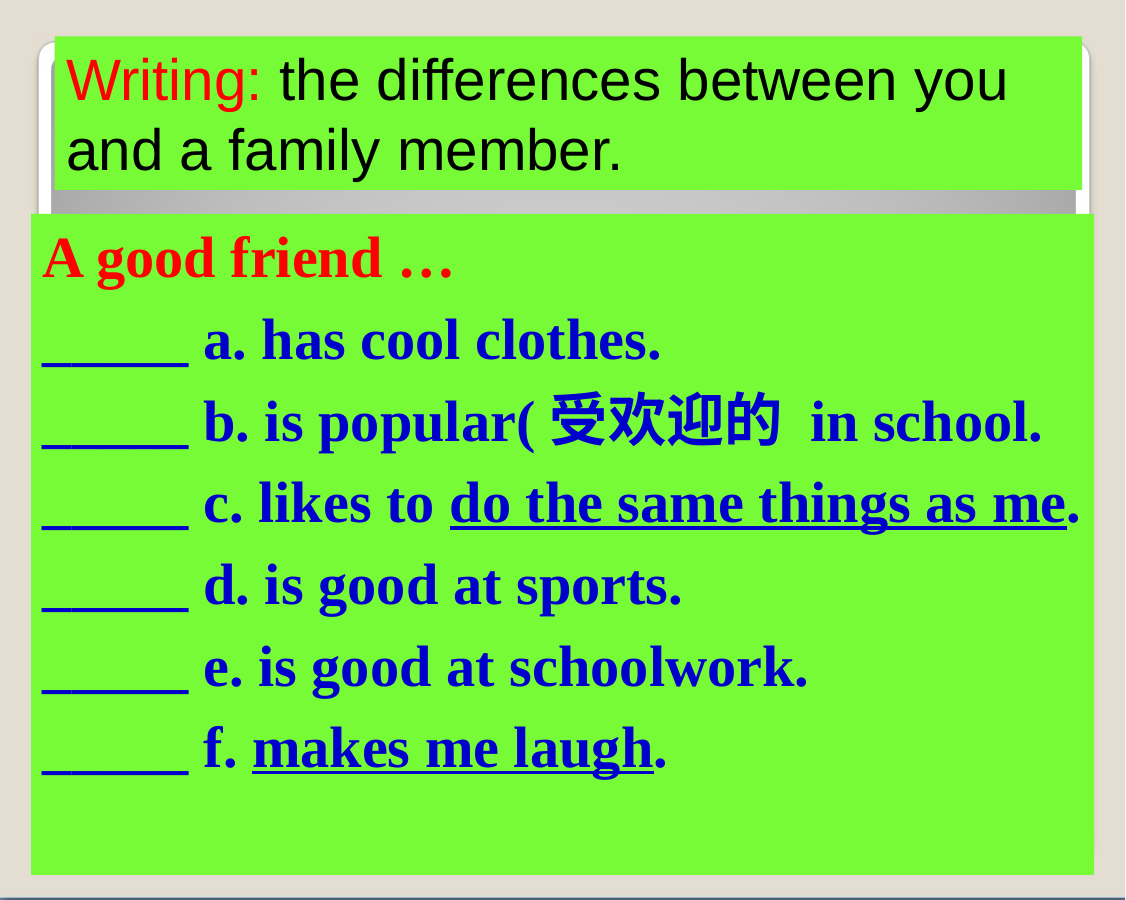

Writing: the differences between you
and a family member.
A good friend …
_____ a. has cool clothes.
_____ b. is popular(受欢迎的 in school.
_____ c. likes to do the same things as me.
_____ d. is good at sports.
_____ e. is good at schoolwork.
_____ f. makes me laugh.